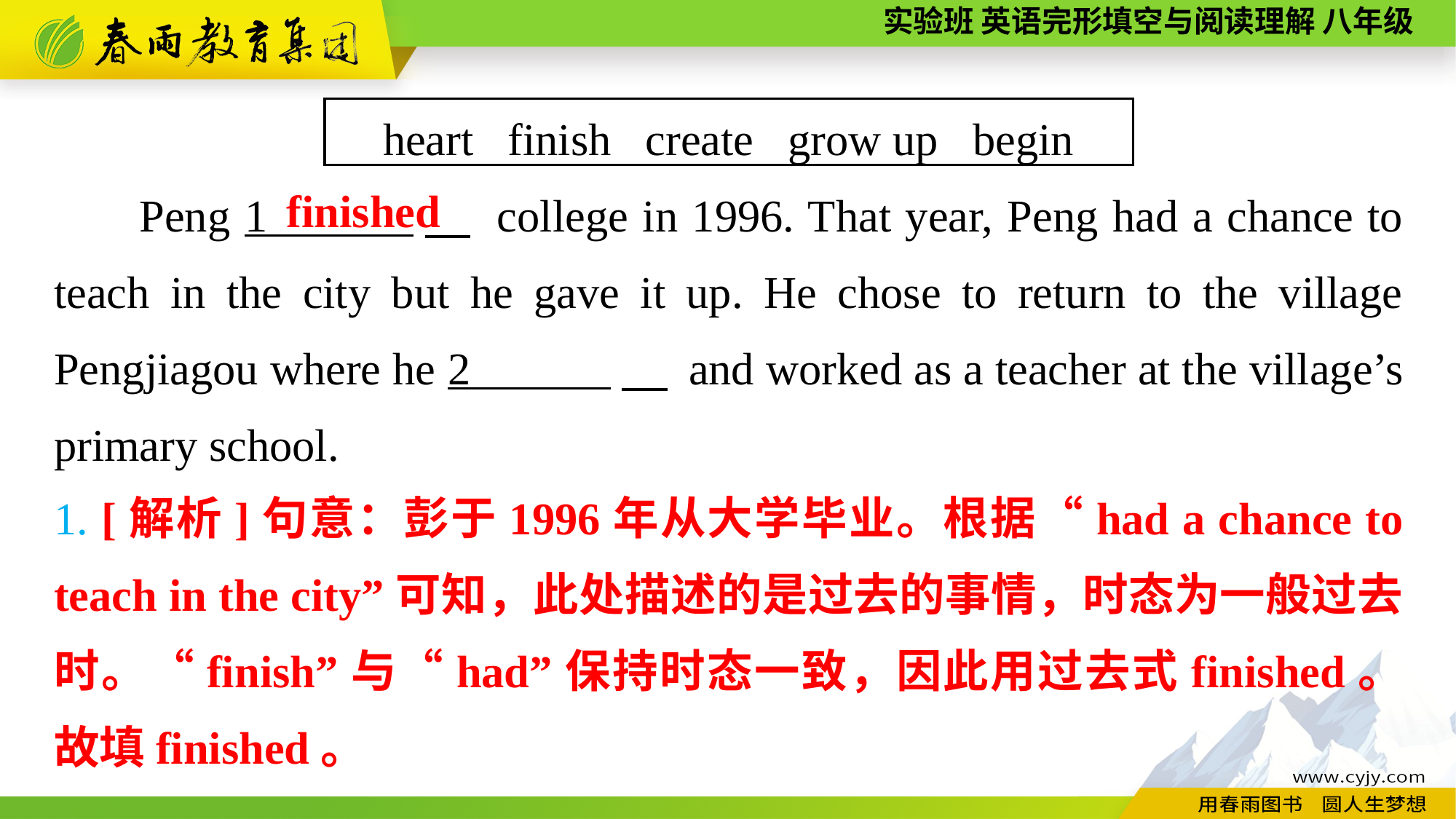

heart   finish   create   grow up   begin
Peng 1          　 college in 1996. That year, Peng had a chance to teach in the city but he gave it up. He chose to return to the village Pengjiagou where he 2            　 and worked as a teacher at the village’s primary school.

finished
1. [解析]句意：彭于1996年从大学毕业。根据“had a chance to teach in the city”可知，此处描述的是过去的事情，时态为一般过去时。“finish”与“had”保持时态一致，因此用过去式finished。故填finished。